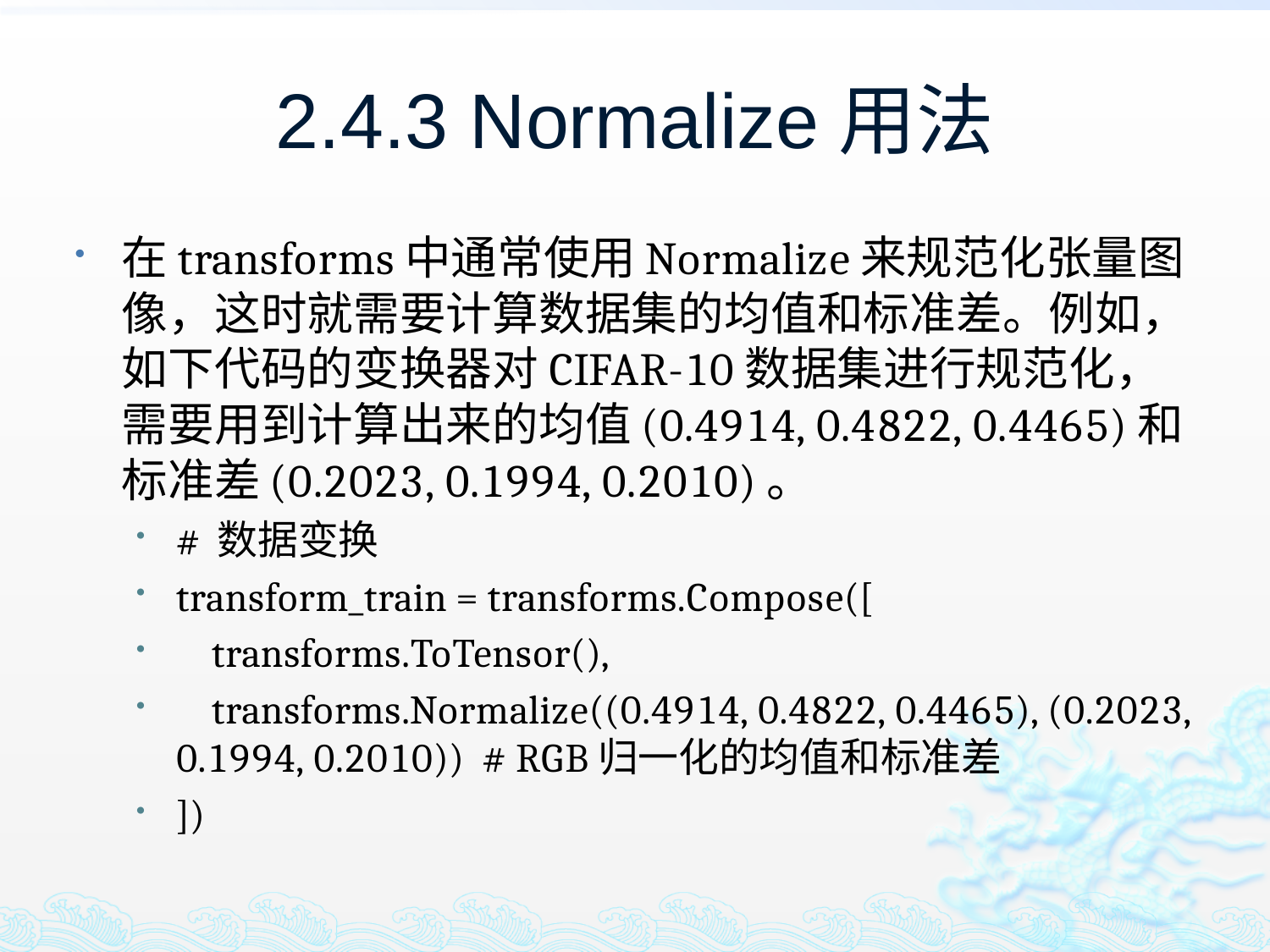

# 2.4.3 Normalize用法
在transforms中通常使用Normalize来规范化张量图像，这时就需要计算数据集的均值和标准差。例如，如下代码的变换器对CIFAR-10数据集进行规范化，需要用到计算出来的均值(0.4914, 0.4822, 0.4465)和标准差(0.2023, 0.1994, 0.2010)。
# 数据变换
transform_train = transforms.Compose([
    transforms.ToTensor(),
    transforms.Normalize((0.4914, 0.4822, 0.4465), (0.2023, 0.1994, 0.2010))  # RGB归一化的均值和标准差
])